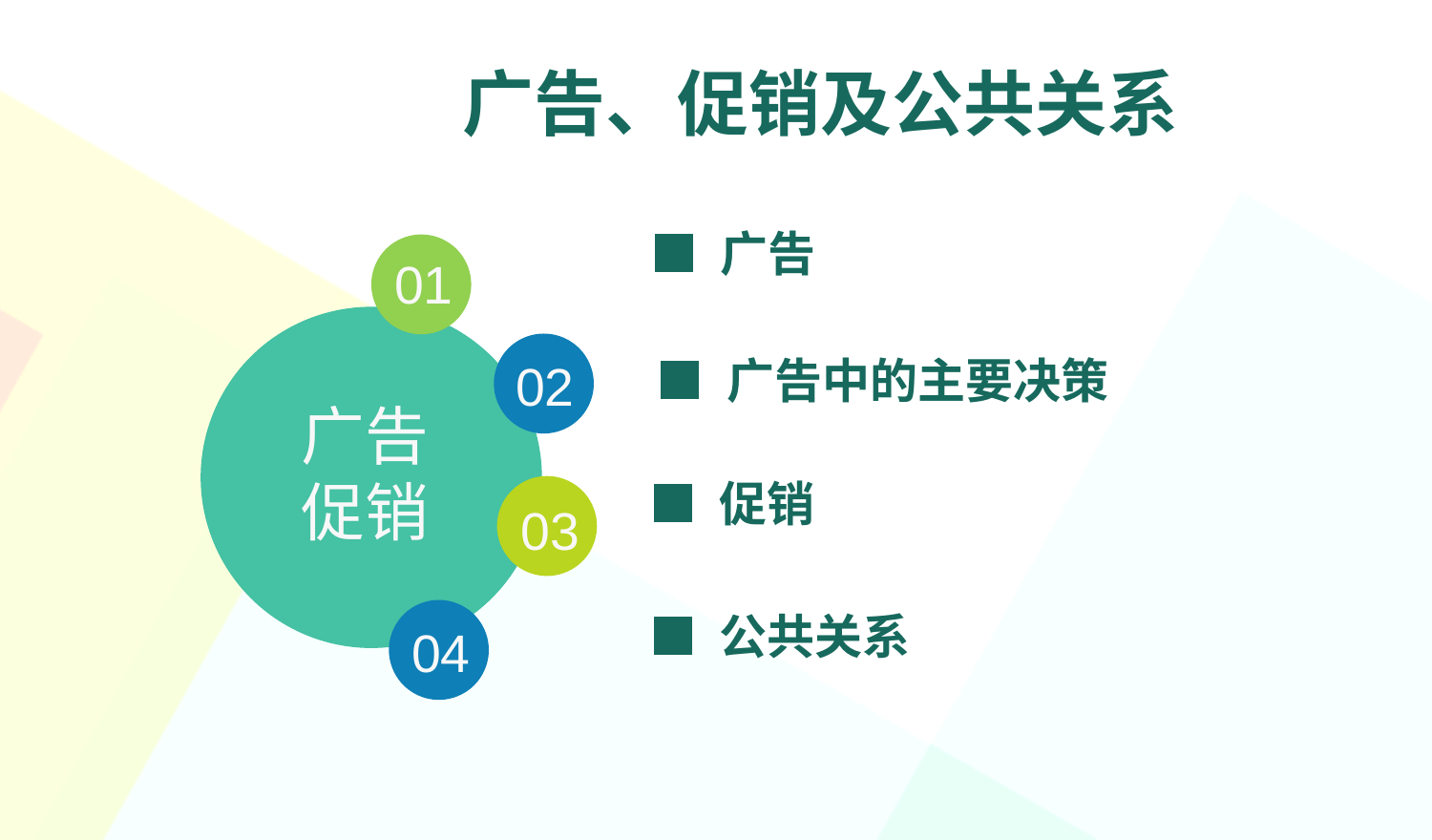

广告、促销及公共关系
■ 广告

01

02
■ 广告中的主要决策
广告
促销
■ 促销

03

04
■ 公共关系